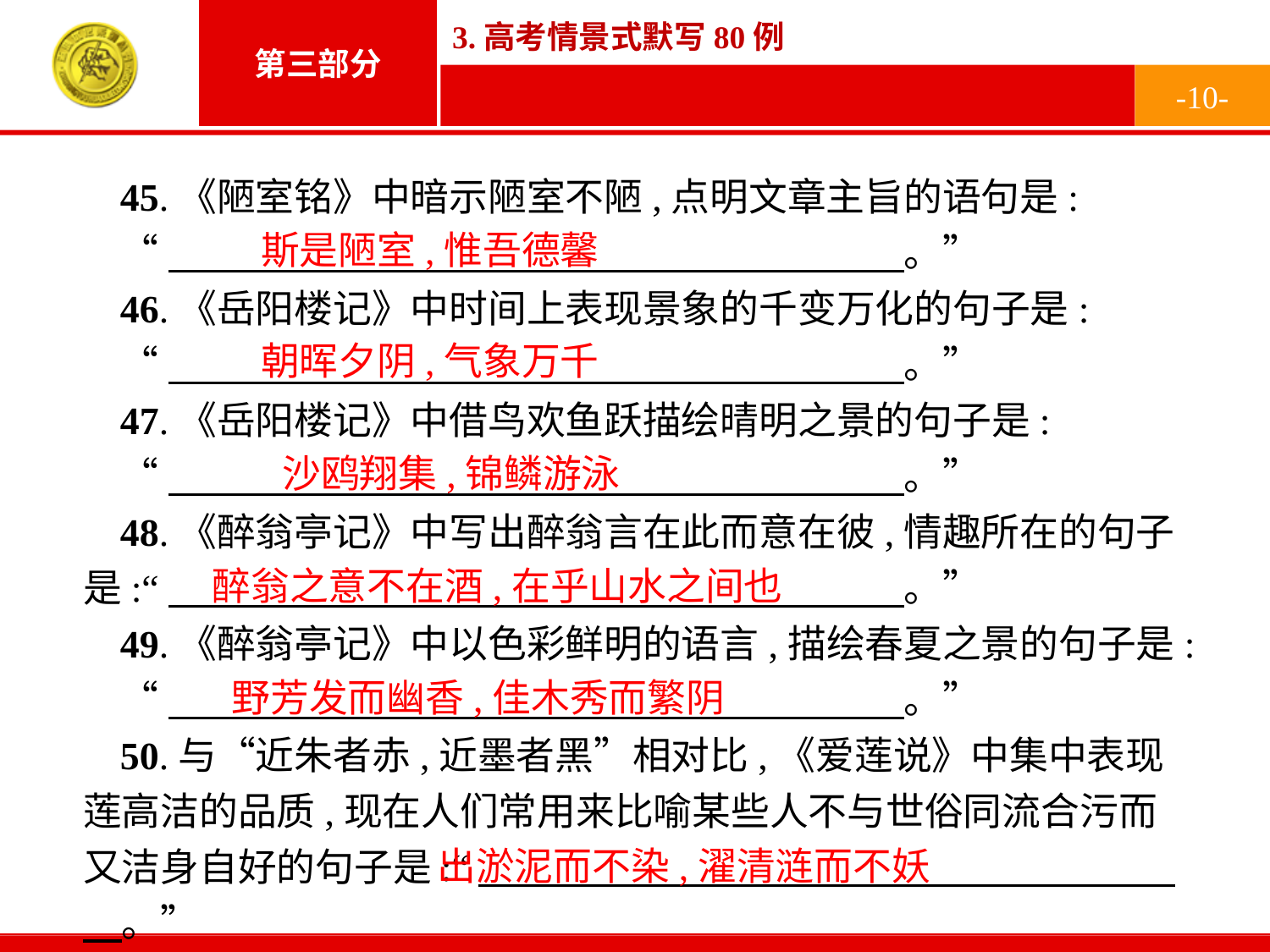

-10-
45.《陋室铭》中暗示陋室不陋,点明文章主旨的语句是:
“　　　　　　　　　　　　　　　　　　　。”
46.《岳阳楼记》中时间上表现景象的千变万化的句子是:
“　　　　　　　　　　　　　　　　　　　。”
47.《岳阳楼记》中借鸟欢鱼跃描绘晴明之景的句子是:
“　　　　　　　　　　　　　　　　　　　。”
48.《醉翁亭记》中写出醉翁言在此而意在彼,情趣所在的句子是:“　　　　　　　　　　　　　　　　　　　。”
49.《醉翁亭记》中以色彩鲜明的语言,描绘春夏之景的句子是:
“　　　　　　　　　　　　　　　　　　　。”
50.与“近朱者赤,近墨者黑”相对比,《爱莲说》中集中表现莲高洁的品质,现在人们常用来比喻某些人不与世俗同流合污而又洁身自好的句子是:“　　　　　　　　　　　　　　　　　　　。”
斯是陋室,惟吾德馨
朝晖夕阴,气象万千
沙鸥翔集,锦鳞游泳
醉翁之意不在酒,在乎山水之间也
野芳发而幽香,佳木秀而繁阴
出淤泥而不染,濯清涟而不妖